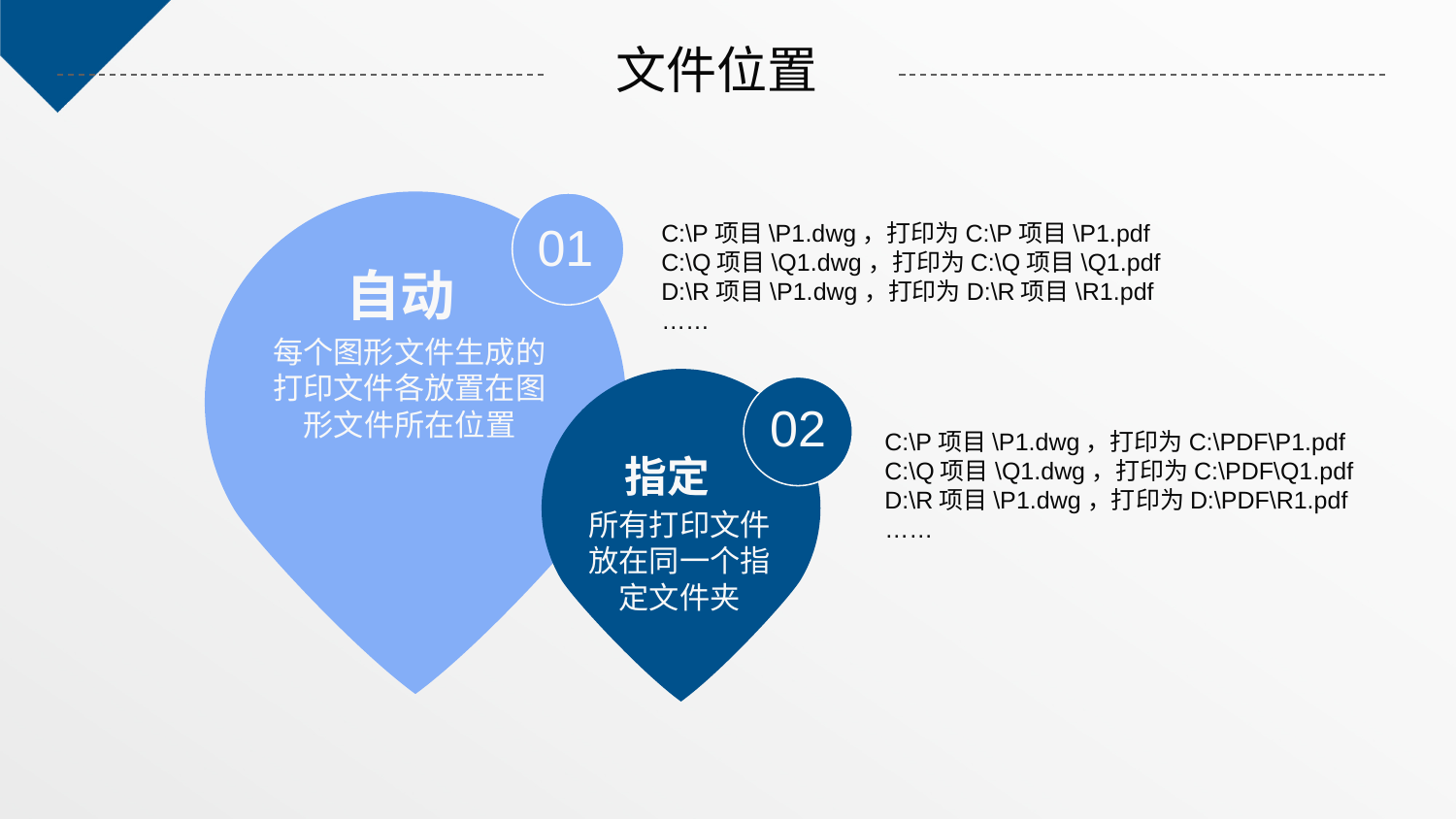

文件位置

01
C:\P项目\P1.dwg，打印为C:\P项目\P1.pdf
C:\Q项目\Q1.dwg，打印为C:\Q项目\Q1.pdf
D:\R项目\P1.dwg，打印为D:\R项目\R1.pdf
……

自动
每个图形文件生成的打印文件各放置在图形文件所在位置

02
C:\P项目\P1.dwg，打印为C:\PDF\P1.pdf
C:\Q项目\Q1.dwg，打印为C:\PDF\Q1.pdf
D:\R项目\P1.dwg，打印为D:\PDF\R1.pdf
……
指定
所有打印文件放在同一个指定文件夹